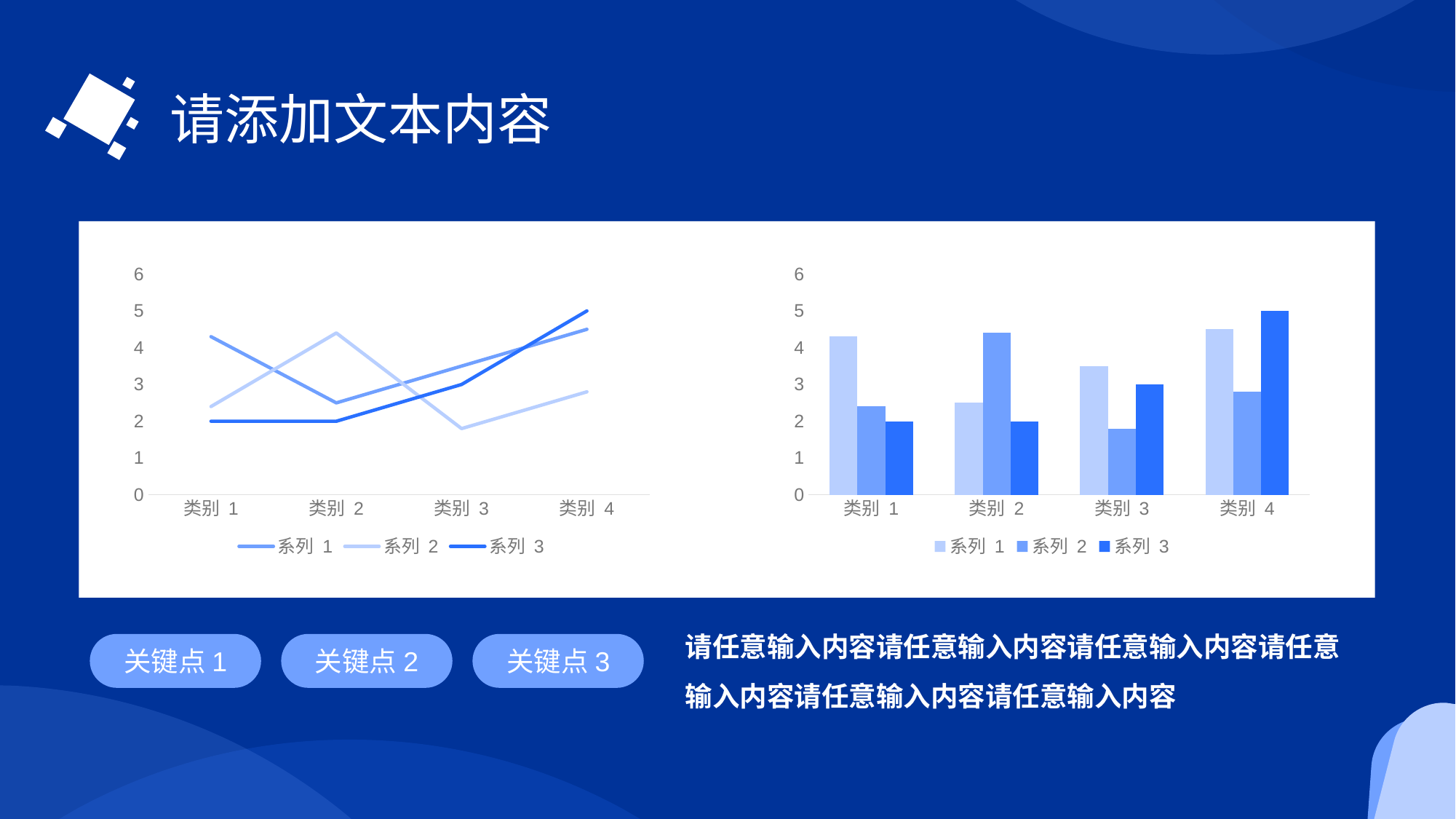

请添加文本内容

### Chart

| Category | 系列 1 | 系列 2 | 系列 3 |
|---|---|---|---|
| 类别 1 | 4.3 | 2.4 | 2.0 |
| 类别 2 | 2.5 | 4.4 | 2.0 |
| 类别 3 | 3.5 | 1.8 | 3.0 |
| 类别 4 | 4.5 | 2.8 | 5.0 |

### Chart

| Category | 系列 1 | 系列 2 | 系列 3 |
|---|---|---|---|
| 类别 1 | 4.3 | 2.4 | 2.0 |
| 类别 2 | 2.5 | 4.4 | 2.0 |
| 类别 3 | 3.5 | 1.8 | 3.0 |
| 类别 4 | 4.5 | 2.8 | 5.0 |
请任意输入内容请任意输入内容请任意输入内容请任意输入内容请任意输入内容请任意输入内容
关键点1
关键点2
关键点3